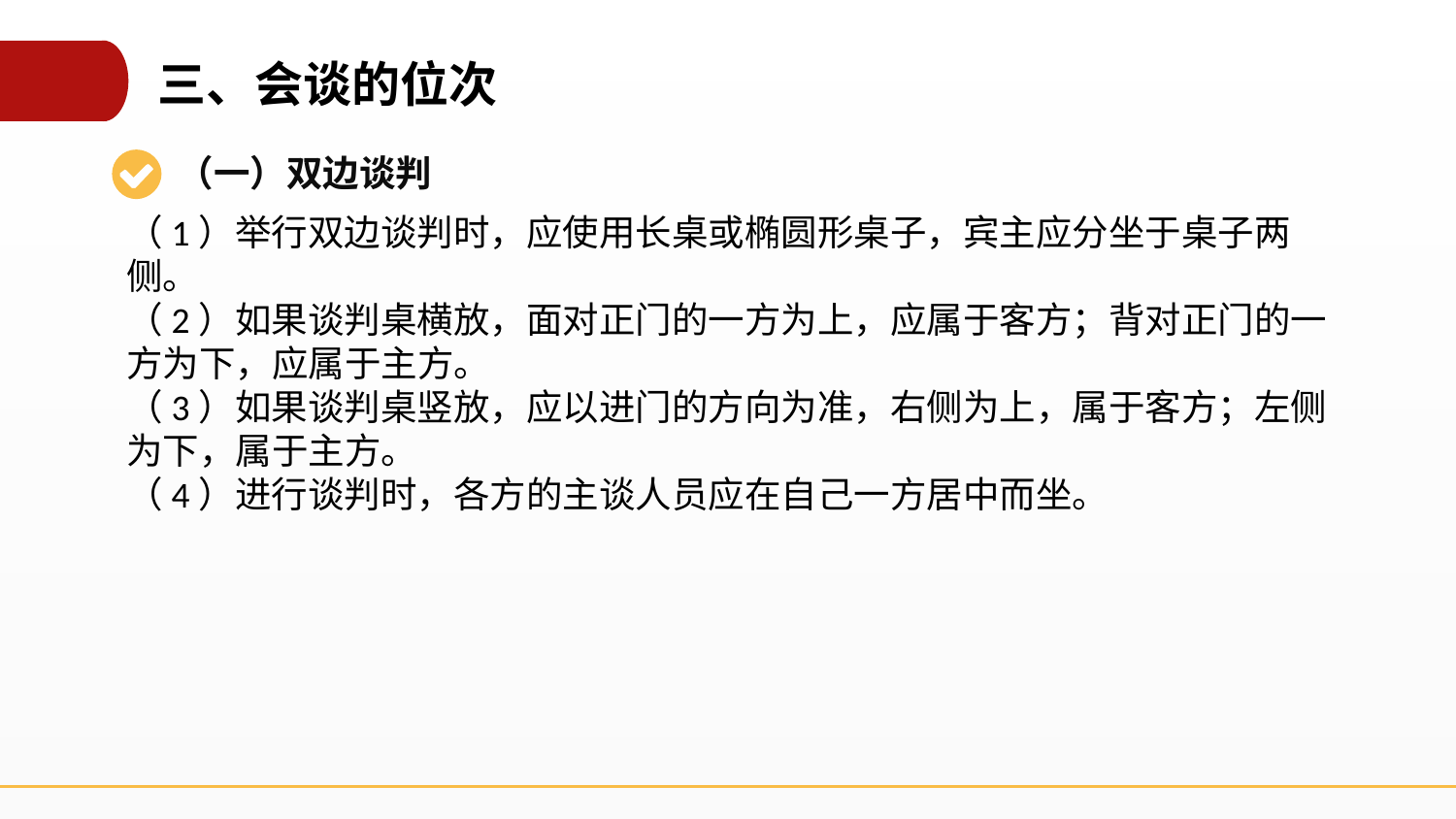

三、会谈的位次

（一）双边谈判
（1）举行双边谈判时，应使用长桌或椭圆形桌子，宾主应分坐于桌子两侧。
（2）如果谈判桌横放，面对正门的一方为上，应属于客方；背对正门的一方为下，应属于主方。
（3）如果谈判桌竖放，应以进门的方向为准，右侧为上，属于客方；左侧为下，属于主方。
（4）进行谈判时，各方的主谈人员应在自己一方居中而坐。